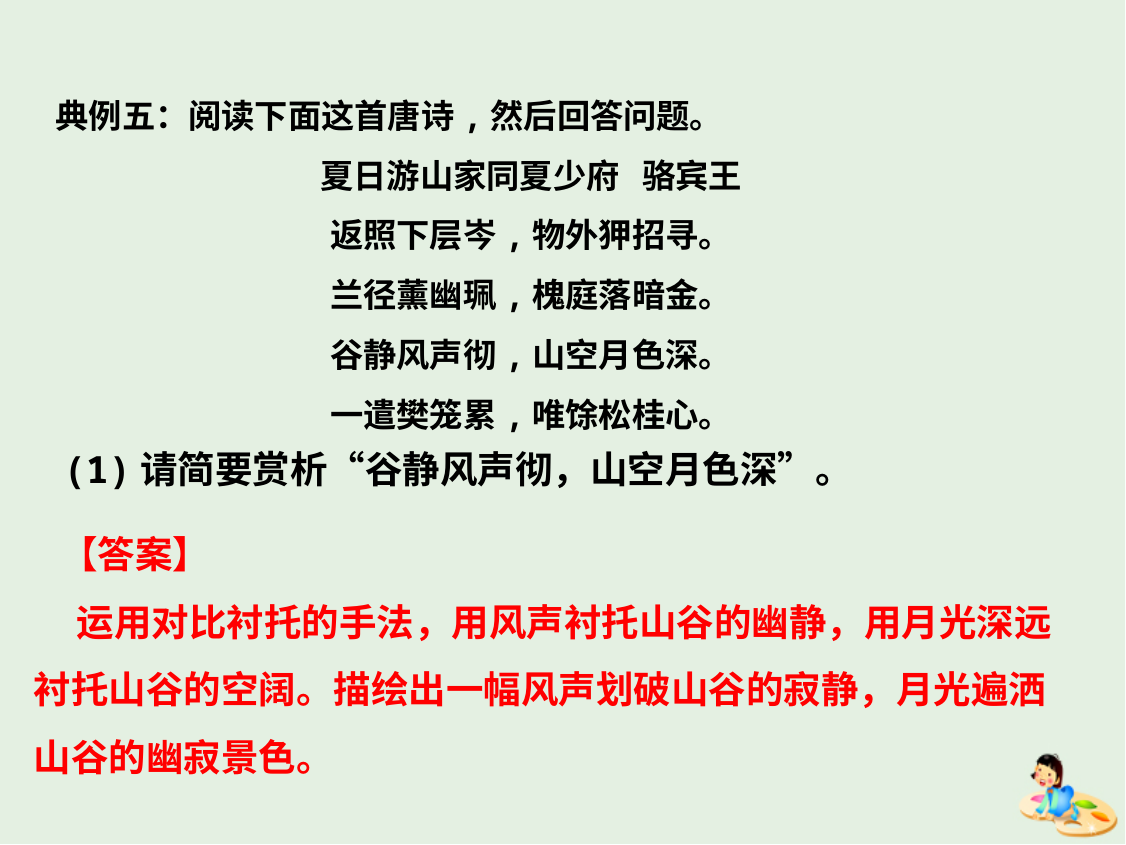

典例五：阅读下面这首唐诗,然后回答问题。
夏日游山家同夏少府   骆宾王
返照下层岑,物外狎招寻。
兰径薰幽珮,槐庭落暗金。
谷静风声彻,山空月色深。
一遣樊笼累,唯馀松桂心。
(1)请简要赏析“谷静风声彻，山空月色深”。
  【答案】
    运用对比衬托的手法，用风声衬托山谷的幽静，用月光深远衬托山谷的空阔。描绘出一幅风声划破山谷的寂静，月光遍洒山谷的幽寂景色。